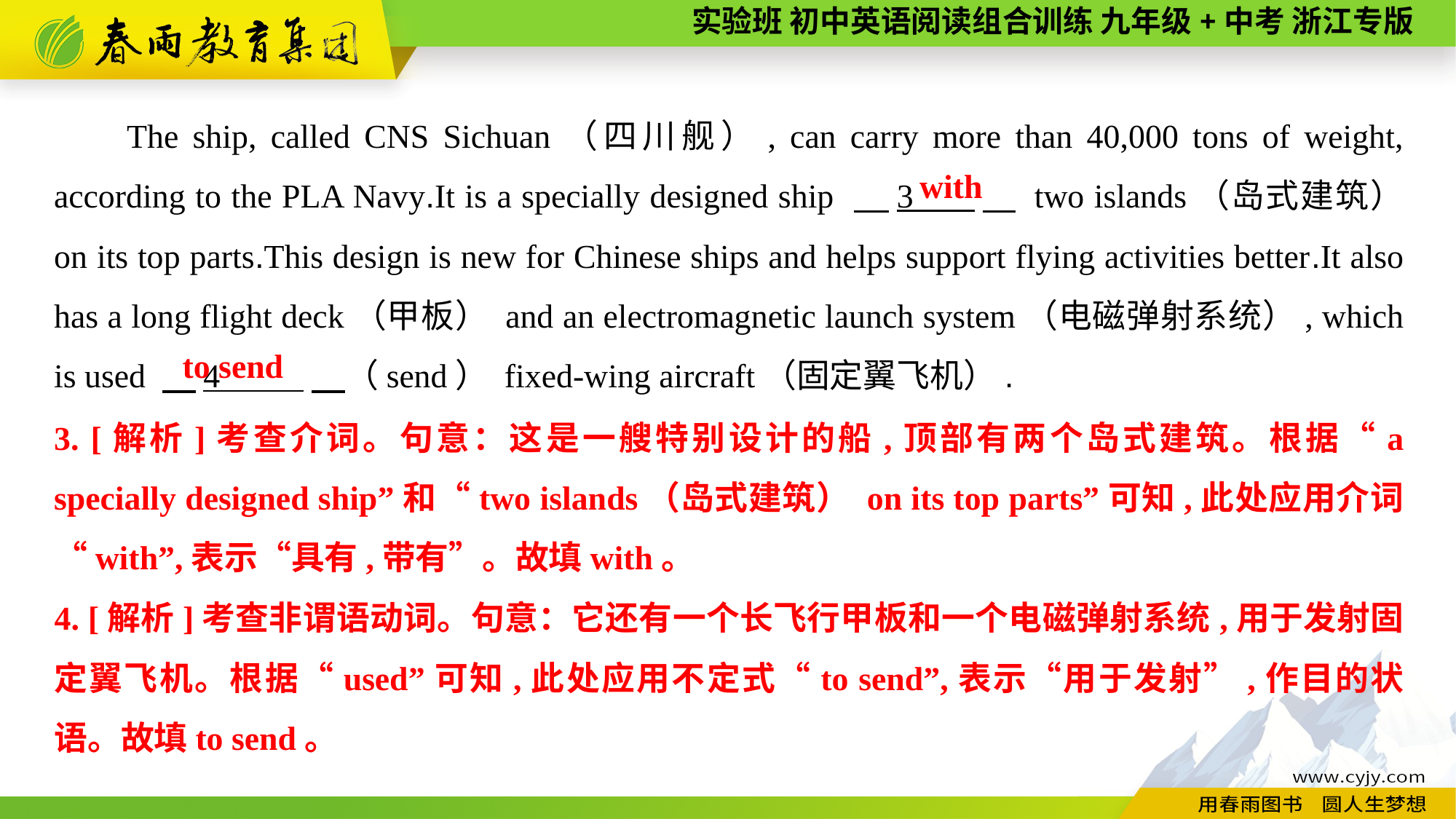

The ship, called CNS Sichuan（四川舰）, can carry more than 40,000 tons of weight, according to the PLA Navy.It is a specially designed ship 　3      　 two islands（岛式建筑） on its top parts.This design is new for Chinese ships and helps support flying activities better.It also has a long flight deck（甲板） and an electromagnetic launch system（电磁弹射系统）, which is used 　4          　（send） fixed-wing aircraft（固定翼飞机）.
with
to send
3. [解析]考查介词。句意：这是一艘特别设计的船,顶部有两个岛式建筑。根据“a specially designed ship”和“two islands（岛式建筑） on its top parts”可知,此处应用介词“with”,表示“具有,带有”。故填with。
4. [解析]考查非谓语动词。句意：它还有一个长飞行甲板和一个电磁弹射系统,用于发射固定翼飞机。根据“used”可知,此处应用不定式“to send”,表示“用于发射”,作目的状语。故填to send。